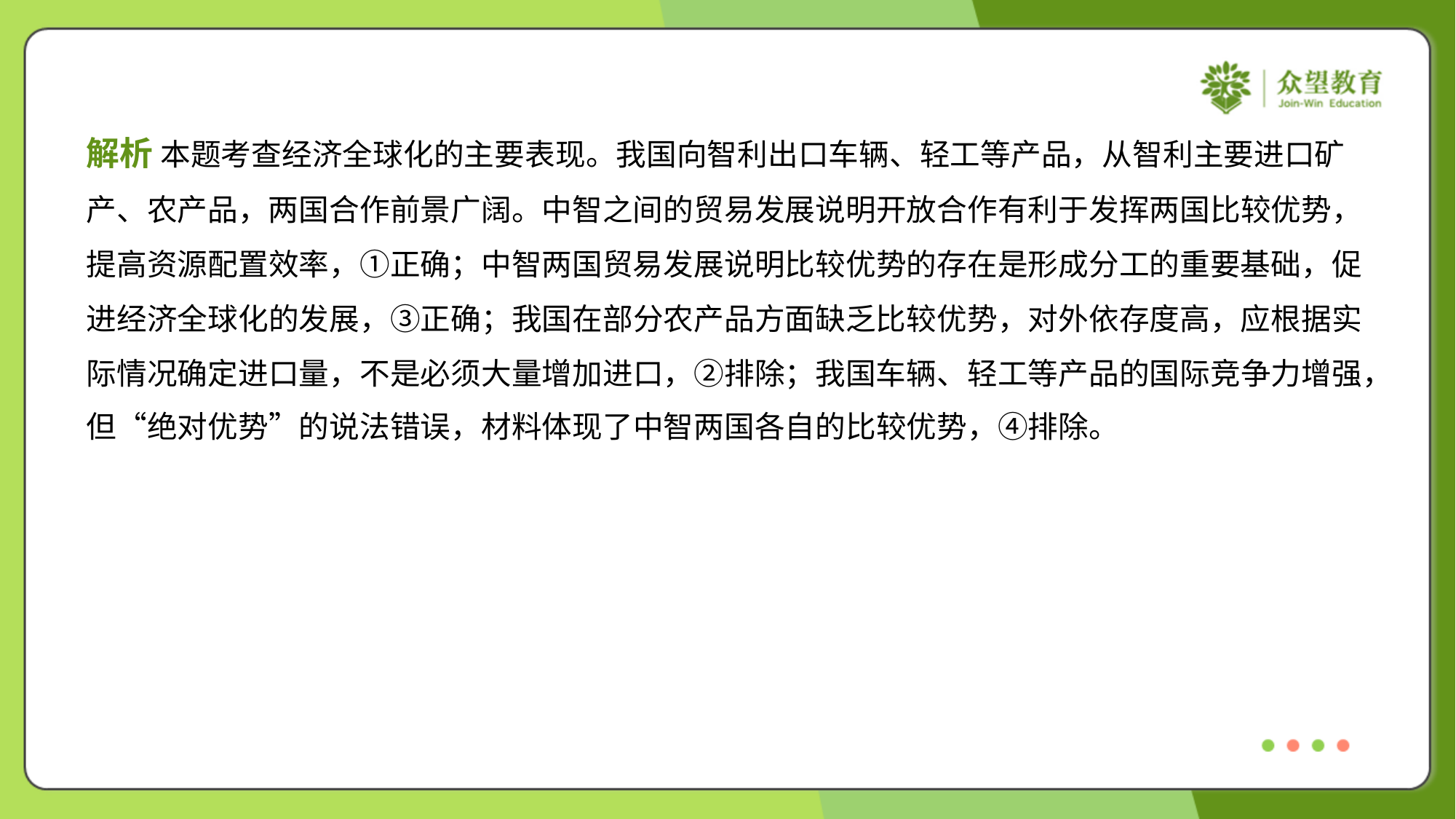

解析 本题考查经济全球化的主要表现。我国向智利出口车辆、轻工等产品，从智利主要进口矿
产、农产品，两国合作前景广阔。中智之间的贸易发展说明开放合作有利于发挥两国比较优势，
提高资源配置效率，①正确；中智两国贸易发展说明比较优势的存在是形成分工的重要基础，促
进经济全球化的发展，③正确；我国在部分农产品方面缺乏比较优势，对外依存度高，应根据实
际情况确定进口量，不是必须大量增加进口，②排除；我国车辆、轻工等产品的国际竞争力增强，
但“绝对优势”的说法错误，材料体现了中智两国各自的比较优势，④排除。